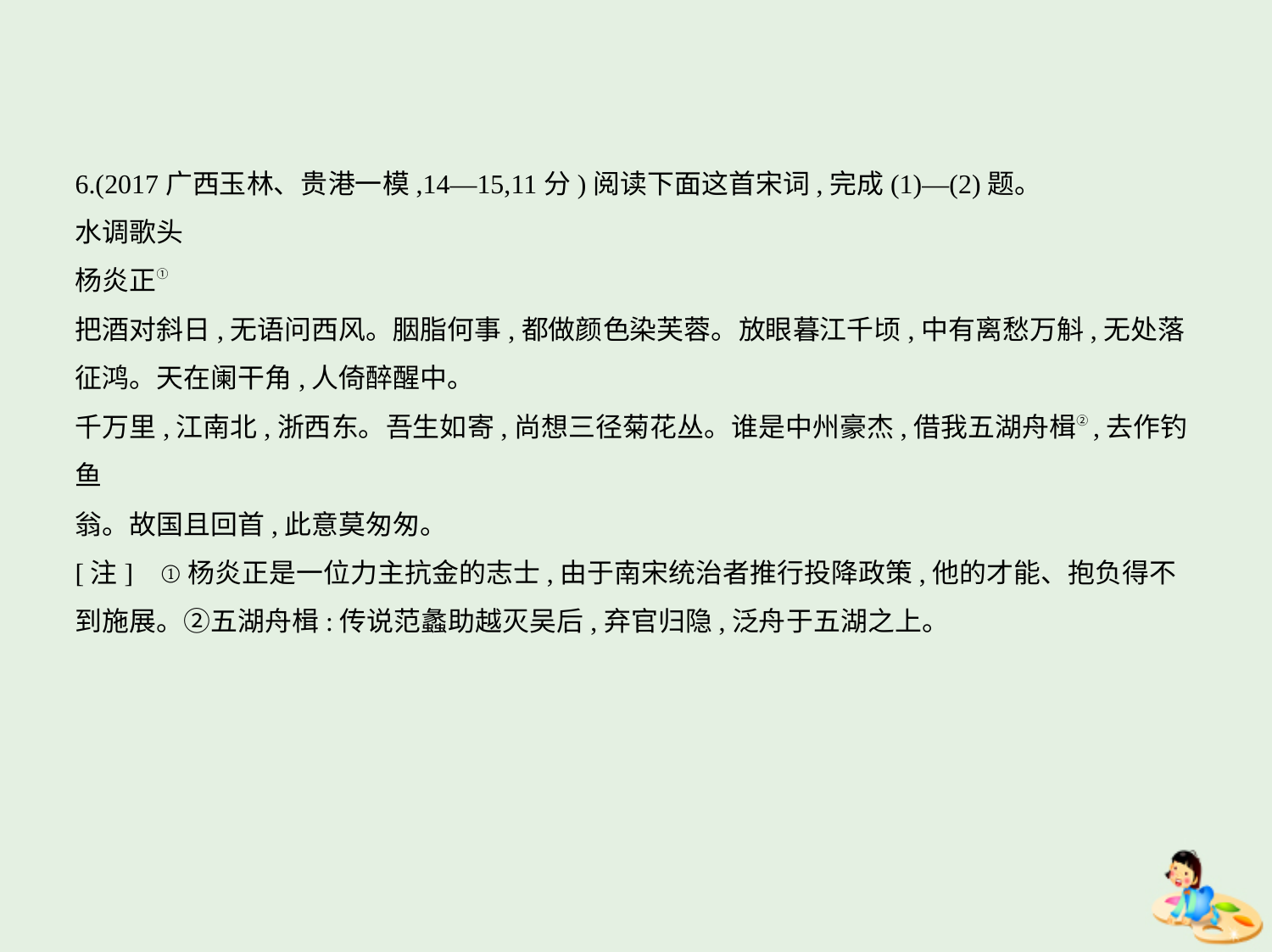

6.(2017广西玉林、贵港一模,14—15,11分)阅读下面这首宋词,完成(1)—(2)题。
水调歌头
杨炎正①
把酒对斜日,无语问西风。胭脂何事,都做颜色染芙蓉。放眼暮江千顷,中有离愁万斛,无处落
征鸿。天在阑干角,人倚醉醒中。
千万里,江南北,浙西东。吾生如寄,尚想三径菊花丛。谁是中州豪杰,借我五湖舟楫②,去作钓鱼
翁。故国且回首,此意莫匆匆。
[注]    ①杨炎正是一位力主抗金的志士,由于南宋统治者推行投降政策,他的才能、抱负得不
到施展。②五湖舟楫:传说范蠡助越灭吴后,弃官归隐,泛舟于五湖之上。